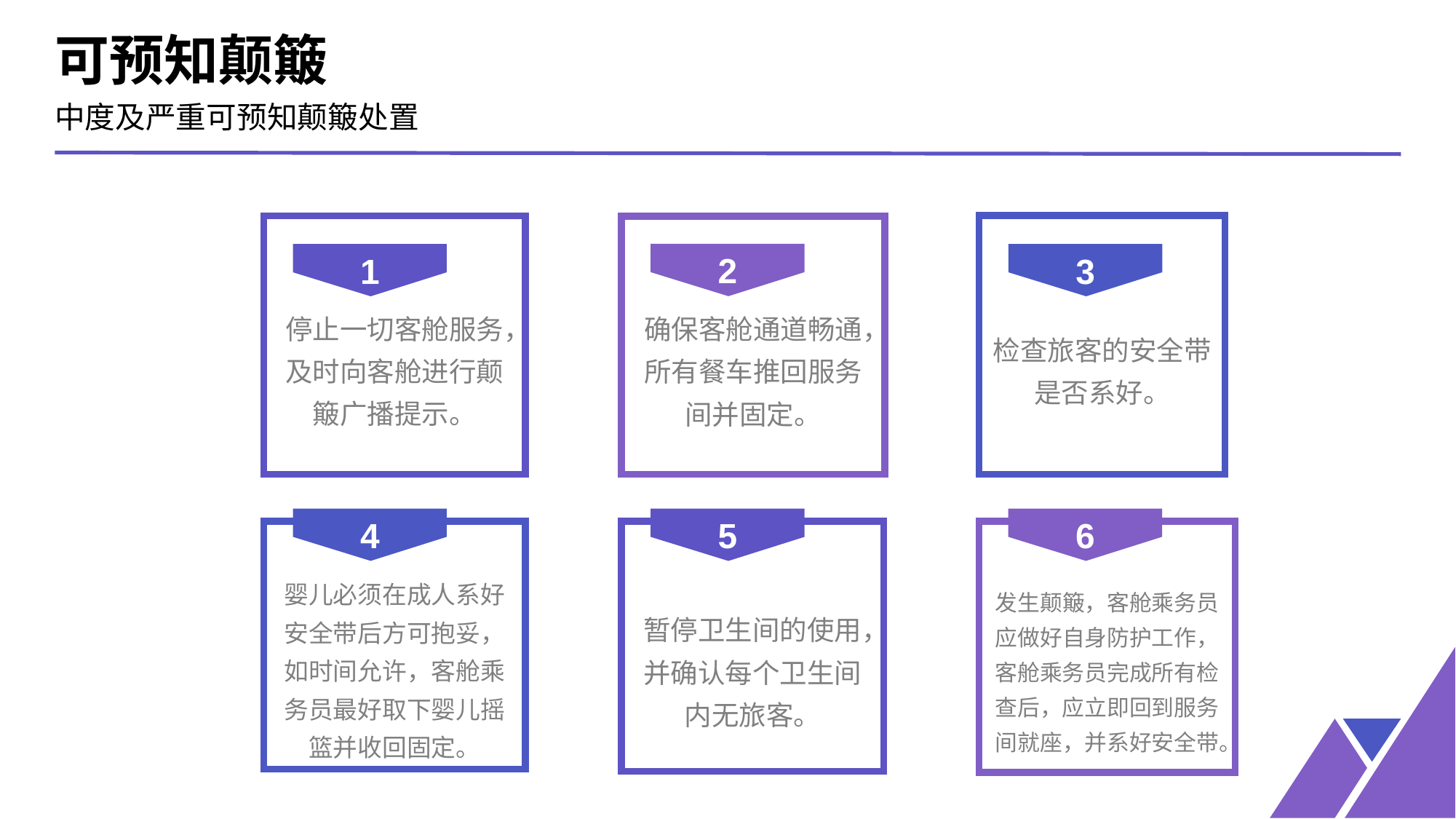

可预知颠簸
中度及严重可预知颠簸处置
检查旅客的安全带是否系好。
停止一切客舱服务，及时向客舱进行颠簸广播提示。
确保客舱通道畅通，所有餐车推回服务间并固定。
2
1
3
4
6
5
婴儿必须在成人系好安全带后方可抱妥，如时间允许，客舱乘务员最好取下婴儿摇篮并收回固定。
暂停卫生间的使用，并确认每个卫生间内无旅客。
发生颠簸，客舱乘务员应做好自身防护工作，客舱乘务员完成所有检查后，应立即回到服务间就座，并系好安全带。